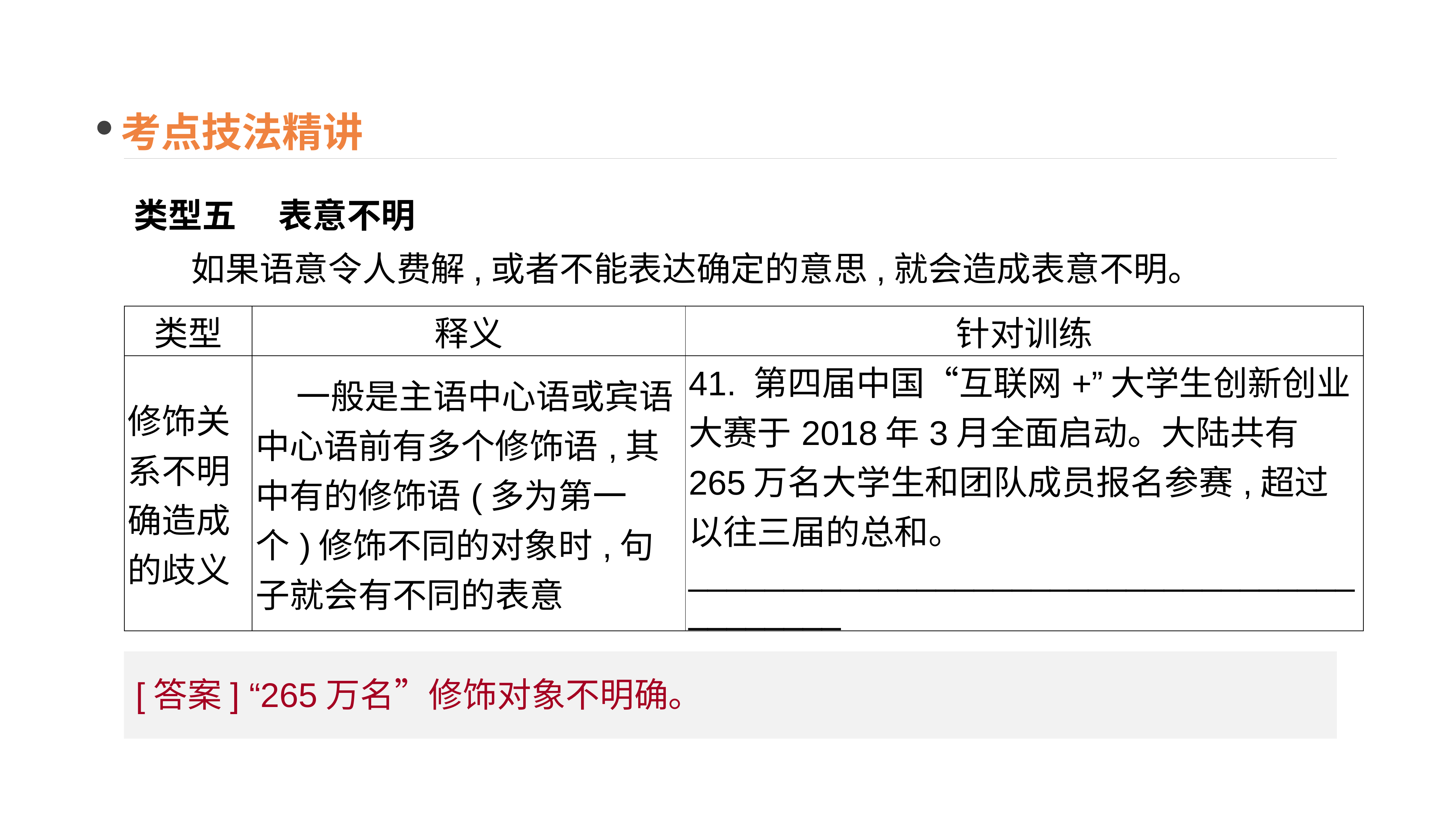

考点技法精讲

类型五　 表意不明
　   如果语意令人费解,或者不能表达确定的意思,就会造成表意不明。
| 类型 | 释义 | 针对训练 |
| --- | --- | --- |
| 修饰关系不明确造成的歧义 | 一般是主语中心语或宾语中心语前有多个修饰语,其中有的修饰语(多为第一个)修饰不同的对象时,句子就会有不同的表意 | 41. 第四届中国“互联网+”大学生创新创业大赛于2018年3月全面启动。大陆共有265万名大学生和团队成员报名参赛,超过以往三届的总和。 \_\_\_\_\_\_\_\_\_\_\_\_\_\_\_\_\_\_\_\_\_\_\_\_\_\_\_\_\_\_\_\_\_\_\_\_\_\_\_\_\_\_\_ |

[答案] “265万名”修饰对象不明确。